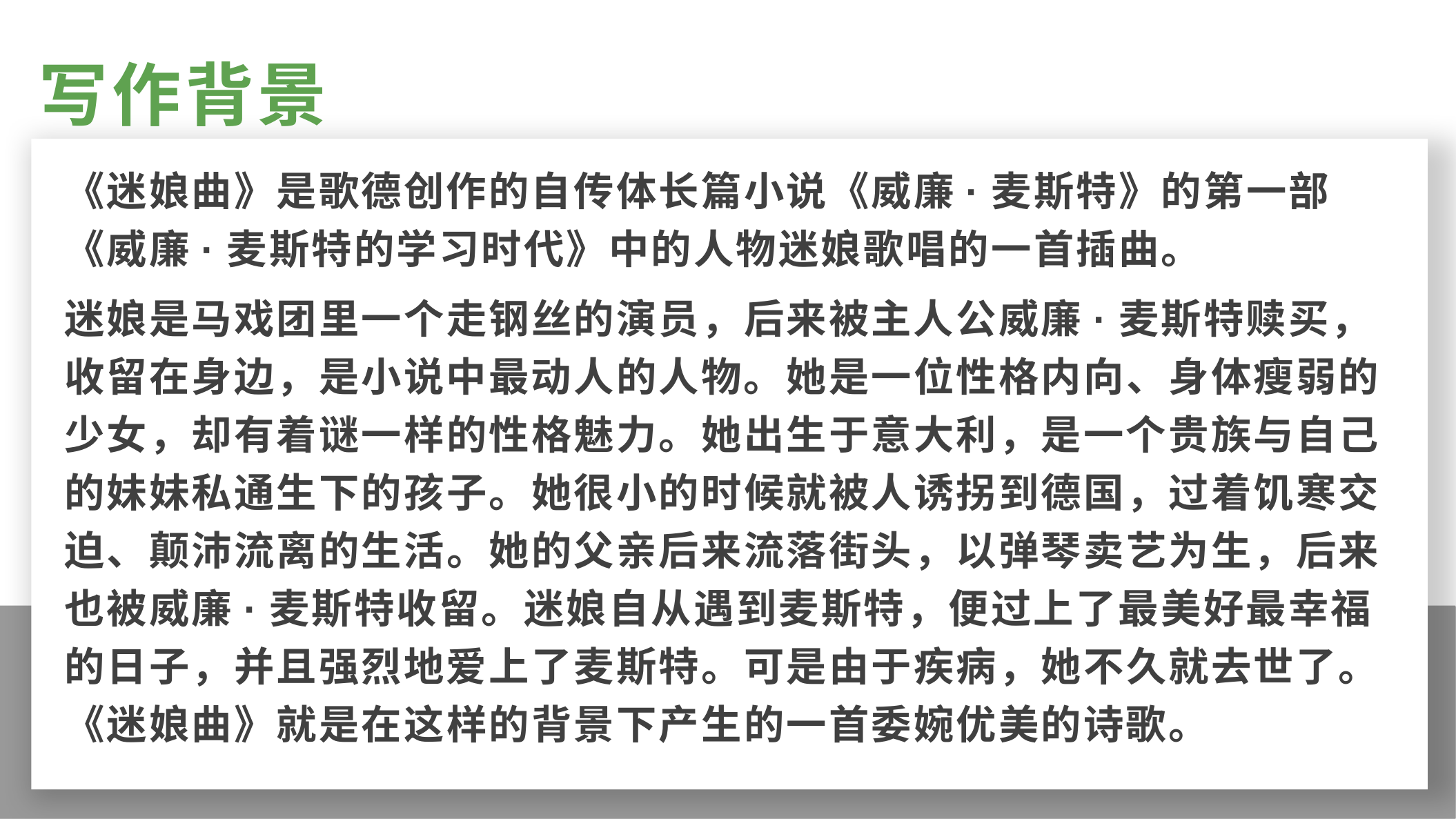

写作背景

《迷娘曲》是歌德创作的自传体长篇小说《威廉·麦斯特》的第一部《威廉·麦斯特的学习时代》中的人物迷娘歌唱的一首插曲。
迷娘是马戏团里一个走钢丝的演员，后来被主人公威廉·麦斯特赎买，收留在身边，是小说中最动人的人物。她是一位性格内向、身体瘦弱的少女，却有着谜一样的性格魅力。她出生于意大利，是一个贵族与自己的妹妹私通生下的孩子。她很小的时候就被人诱拐到德国，过着饥寒交迫、颠沛流离的生活。她的父亲后来流落街头，以弹琴卖艺为生，后来也被威廉·麦斯特收留。迷娘自从遇到麦斯特，便过上了最美好最幸福的日子，并且强烈地爱上了麦斯特。可是由于疾病，她不久就去世了。《迷娘曲》就是在这样的背景下产生的一首委婉优美的诗歌。